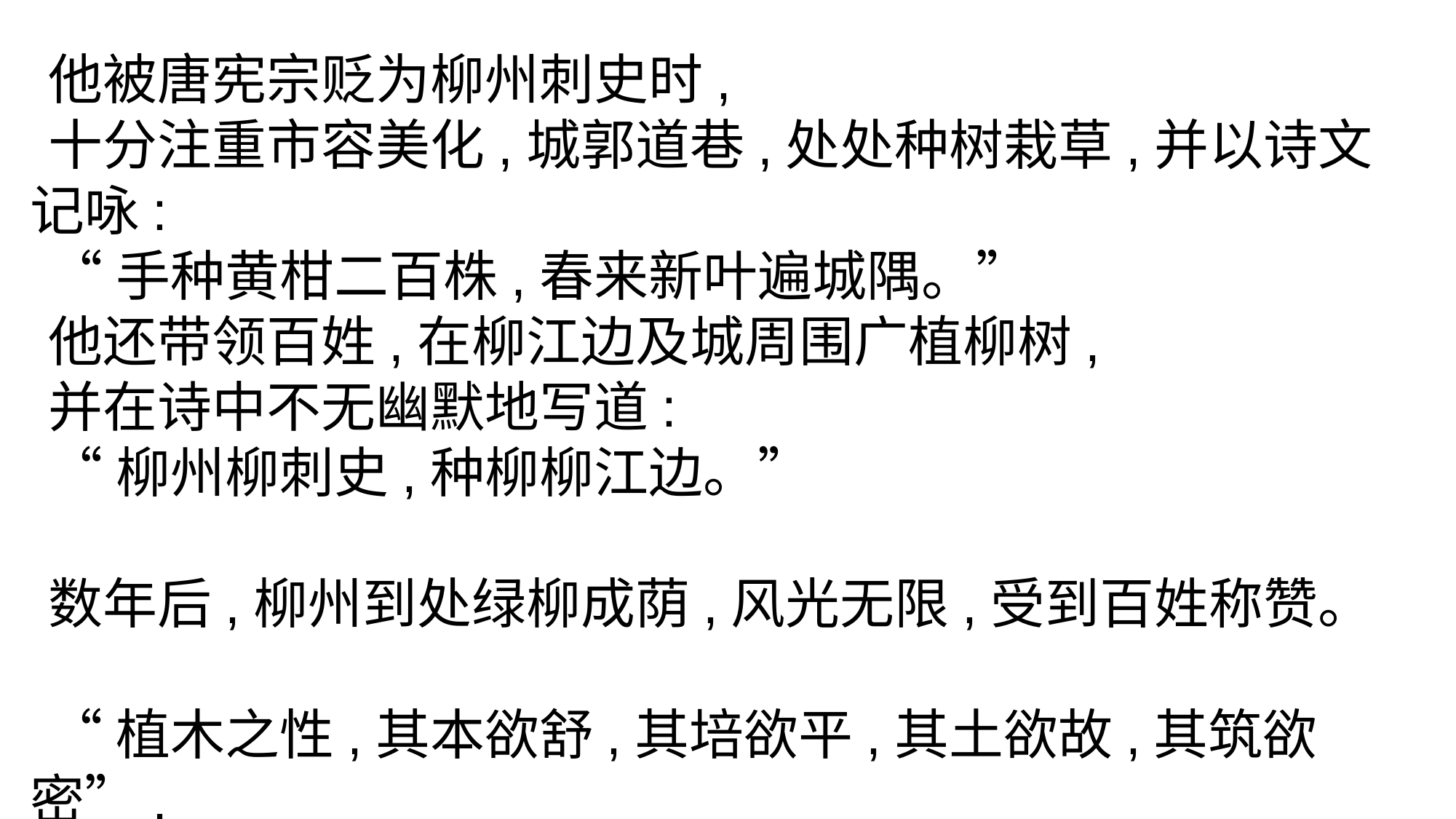

他被唐宪宗贬为柳州刺史时,
十分注重市容美化,城郭道巷,处处种树栽草,并以诗文记咏:
“手种黄柑二百株,春来新叶遍城隅。”
他还带领百姓,在柳江边及城周围广植柳树,
并在诗中不无幽默地写道:
“柳州柳刺史,种柳柳江边。”

数年后,柳州到处绿柳成荫,风光无限,受到百姓称赞。

“植木之性,其本欲舒,其培欲平,其土欲故,其筑欲密”,
是他总结的植树四要领,至今仍有实用价值。